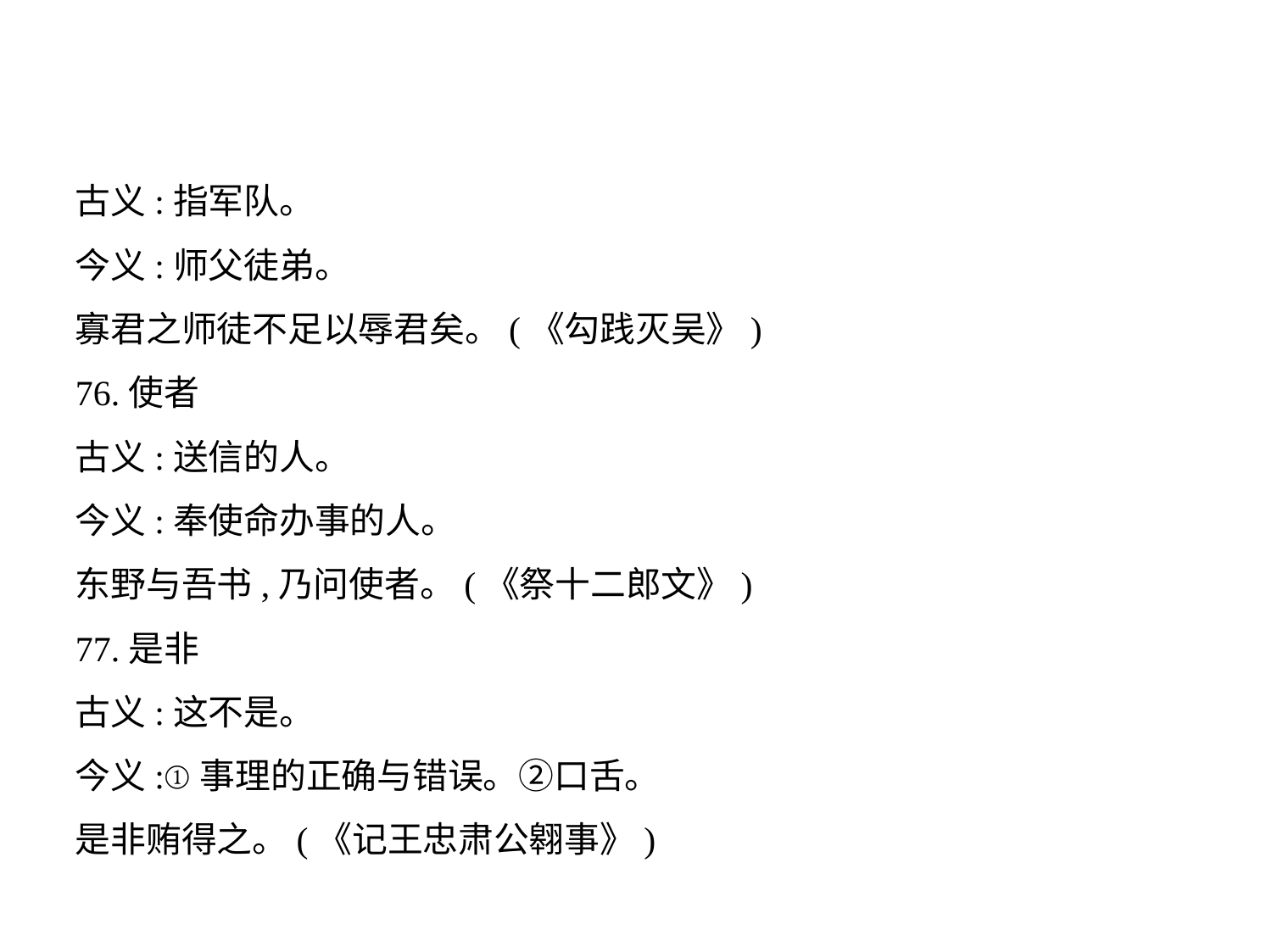

古义:指军队。
今义:师父徒弟。
寡君之师徒不足以辱君矣。(《勾践灭吴》)
76.使者
古义:送信的人。
今义:奉使命办事的人。
东野与吾书,乃问使者。(《祭十二郎文》)
77.是非
古义:这不是。
今义:①事理的正确与错误。②口舌。
是非贿得之。(《记王忠肃公翱事》)